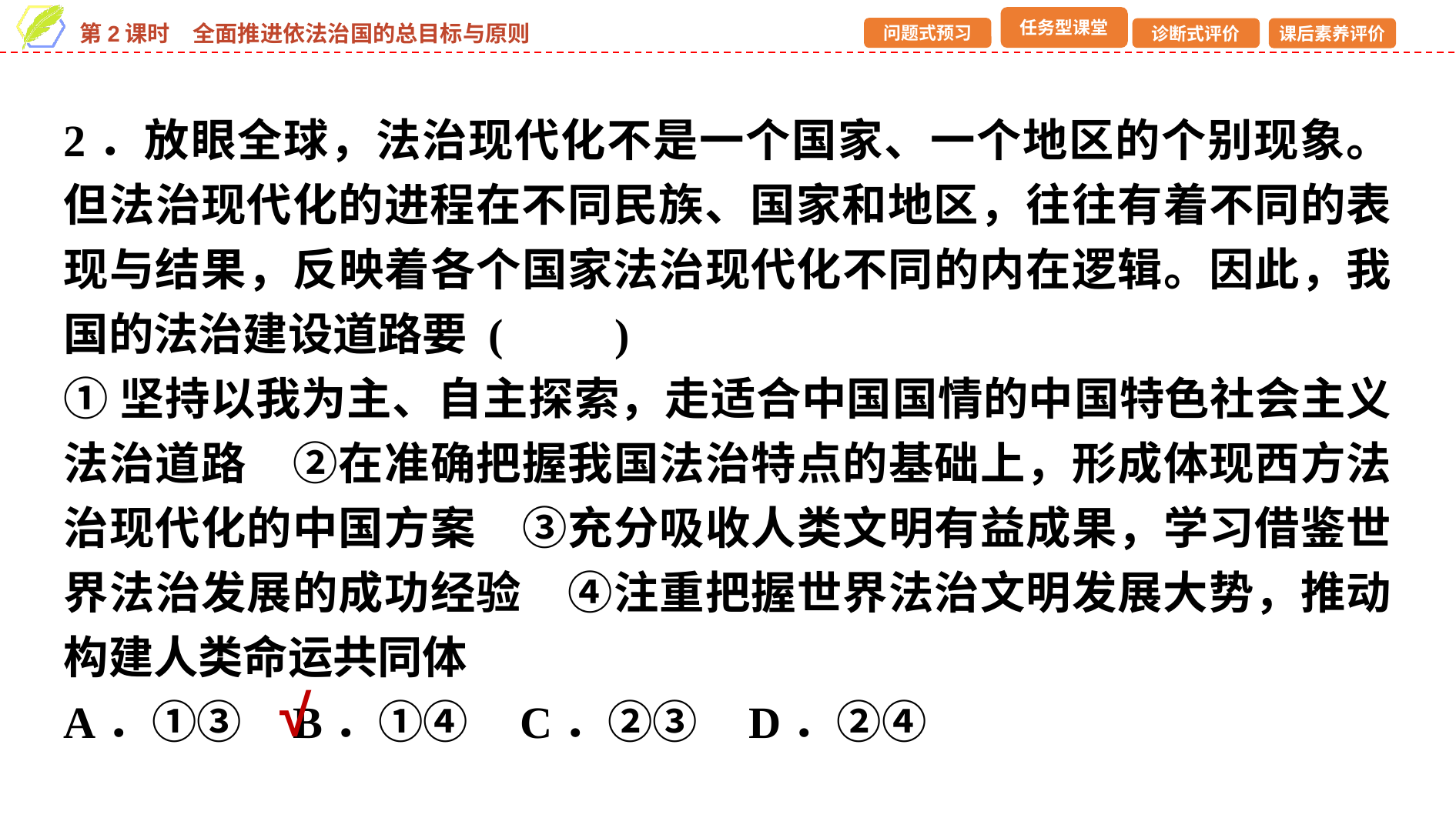

2．放眼全球，法治现代化不是一个国家、一个地区的个别现象。但法治现代化的进程在不同民族、国家和地区，往往有着不同的表现与结果，反映着各个国家法治现代化不同的内在逻辑。因此，我国的法治建设道路要 (　　)
①坚持以我为主、自主探索，走适合中国国情的中国特色社会主义法治道路　②在准确把握我国法治特点的基础上，形成体现西方法治现代化的中国方案　③充分吸收人类文明有益成果，学习借鉴世界法治发展的成功经验　④注重把握世界法治文明发展大势，推动构建人类命运共同体
A．①③    B．①④    C．②③    D．②④
√